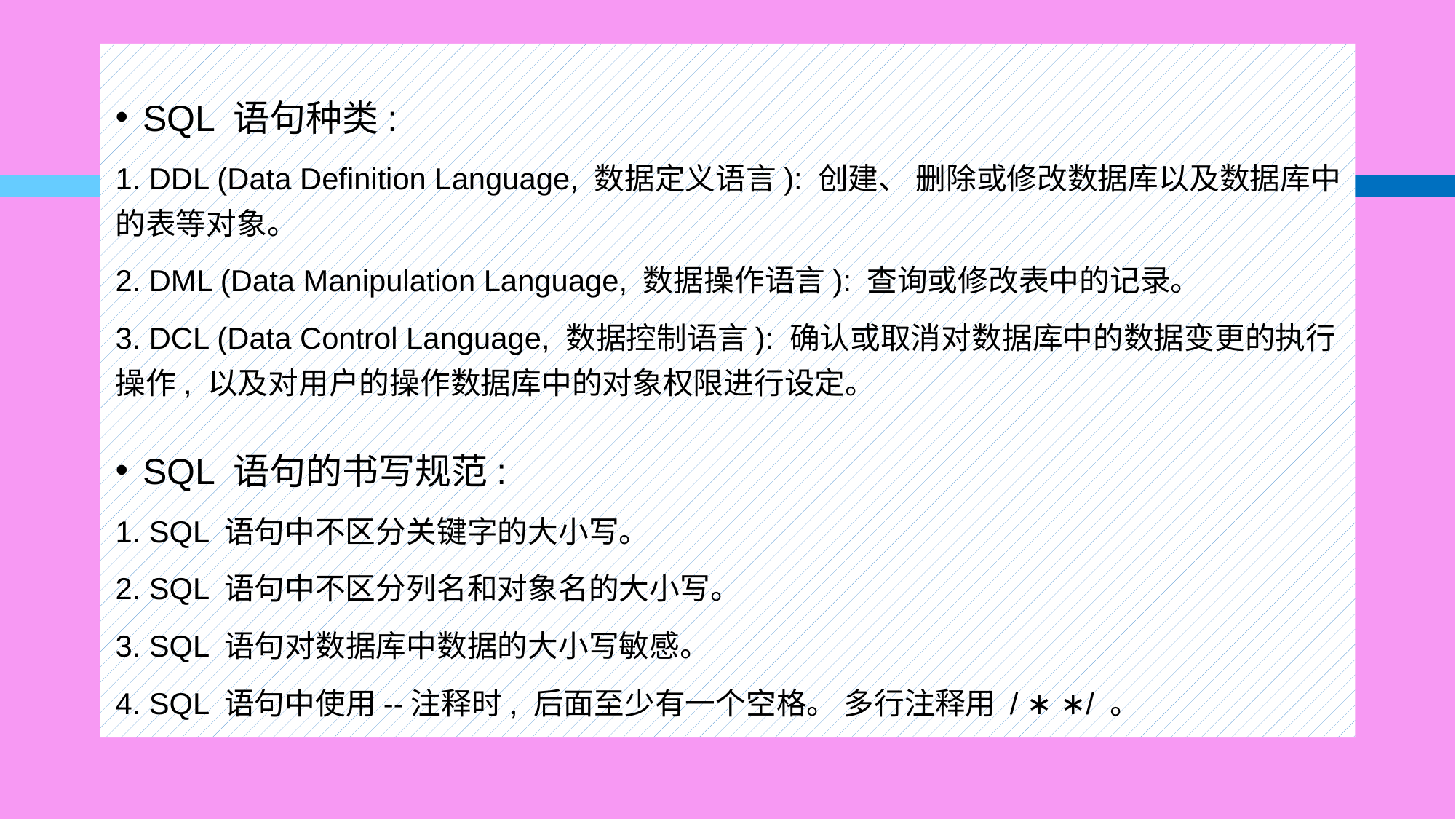

#

SQL 语句种类:
1. DDL (Data Definition Language, 数据定义语言): 创建、 删除或修改数据库以及数据库中的表等对象。
2. DML (Data Manipulation Language, 数据操作语言): 查询或修改表中的记录。
3. DCL (Data Control Language, 数据控制语言): 确认或取消对数据库中的数据变更的执行操作, 以及对用户的操作数据库中的对象权限进行设定。

SQL 语句的书写规范:
1. SQL 语句中不区分关键字的大小写。
2. SQL 语句中不区分列名和对象名的大小写。
3. SQL 语句对数据库中数据的大小写敏感。
4. SQL 语句中使用--注释时, 后面至少有一个空格。 多行注释用 / ∗ ∗/ 。